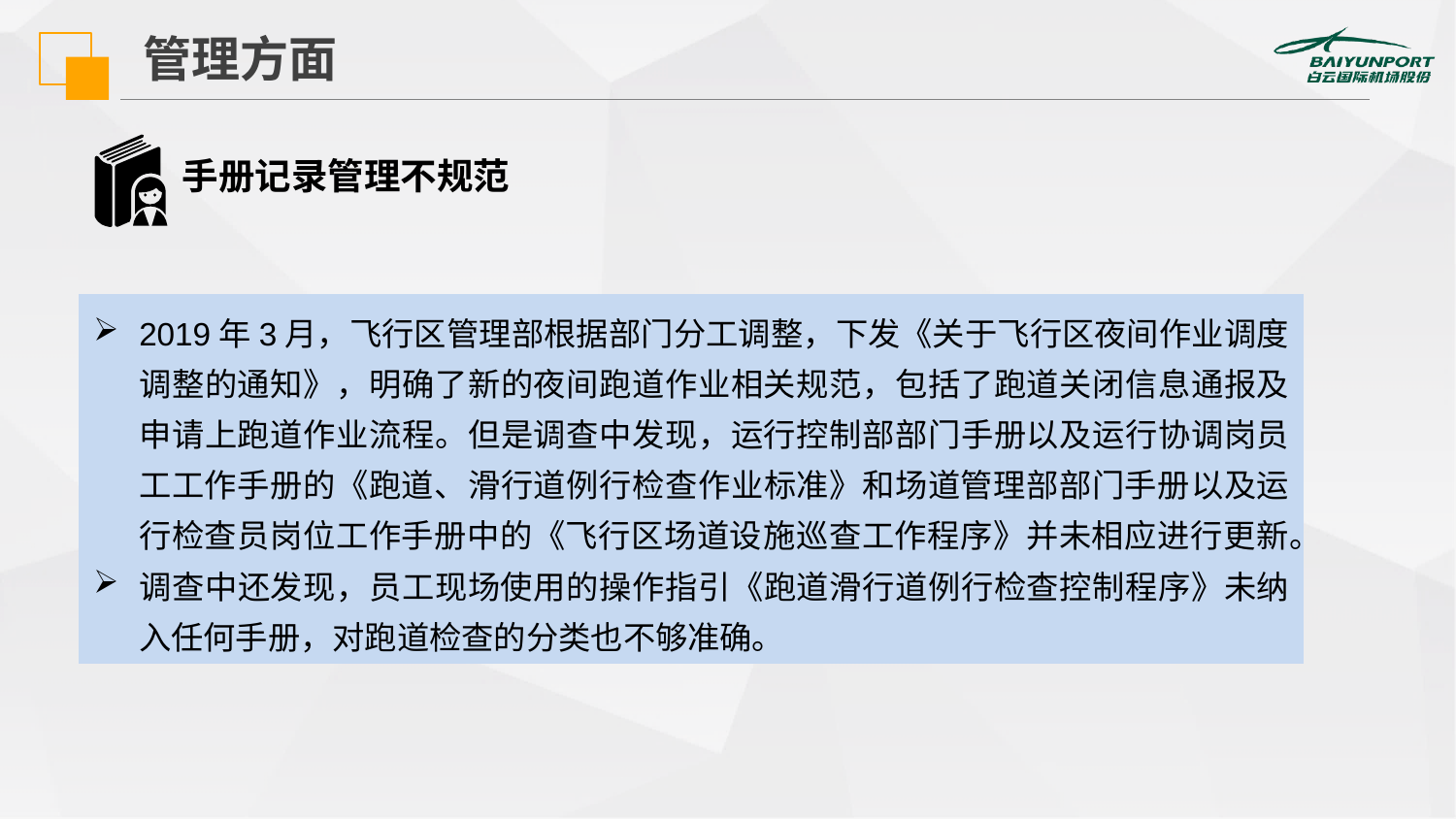

管理方面

手册记录管理不规范
2019年3月，飞行区管理部根据部门分工调整，下发《关于飞行区夜间作业调度调整的通知》，明确了新的夜间跑道作业相关规范，包括了跑道关闭信息通报及申请上跑道作业流程。但是调查中发现，运行控制部部门手册以及运行协调岗员工工作手册的《跑道、滑行道例行检查作业标准》和场道管理部部门手册以及运行检查员岗位工作手册中的《飞行区场道设施巡查工作程序》并未相应进行更新。
调查中还发现，员工现场使用的操作指引《跑道滑行道例行检查控制程序》未纳入任何手册，对跑道检查的分类也不够准确。